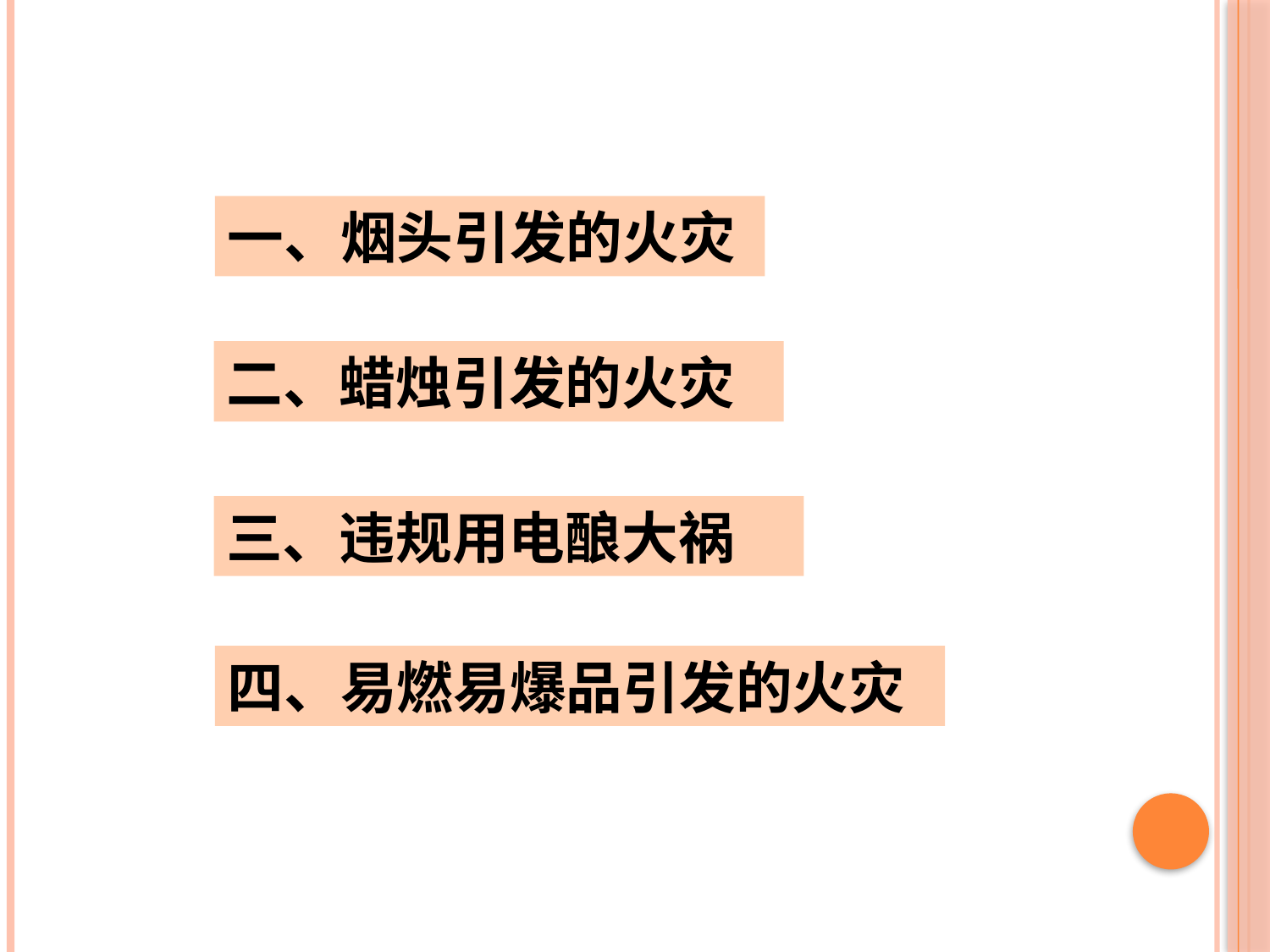

一、烟头引发的火灾
二、蜡烛引发的火灾
三、违规用电酿大祸
四、易燃易爆品引发的火灾